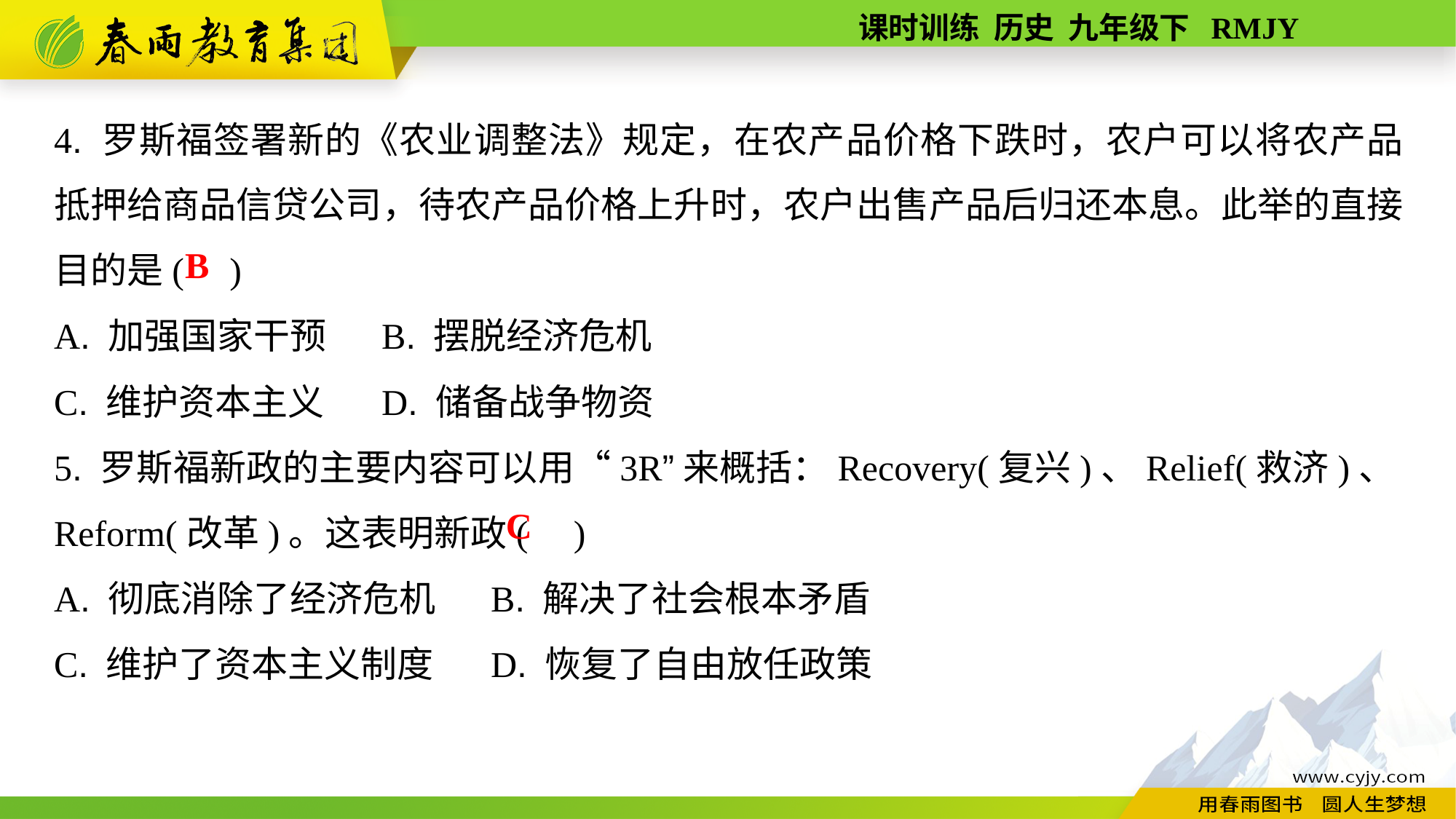

4. 罗斯福签署新的《农业调整法》规定，在农产品价格下跌时，农户可以将农产品抵押给商品信贷公司，待农产品价格上升时，农户出售产品后归还本息。此举的直接目的是(     )
A. 加强国家干预	B. 摆脱经济危机
C. 维护资本主义	D. 储备战争物资
5. 罗斯福新政的主要内容可以用“3R”来概括：Recovery(复兴)、Relief(救济)、Reform(改革)。这表明新政(     )
A. 彻底消除了经济危机	B. 解决了社会根本矛盾
C. 维护了资本主义制度	D. 恢复了自由放任政策
B
C